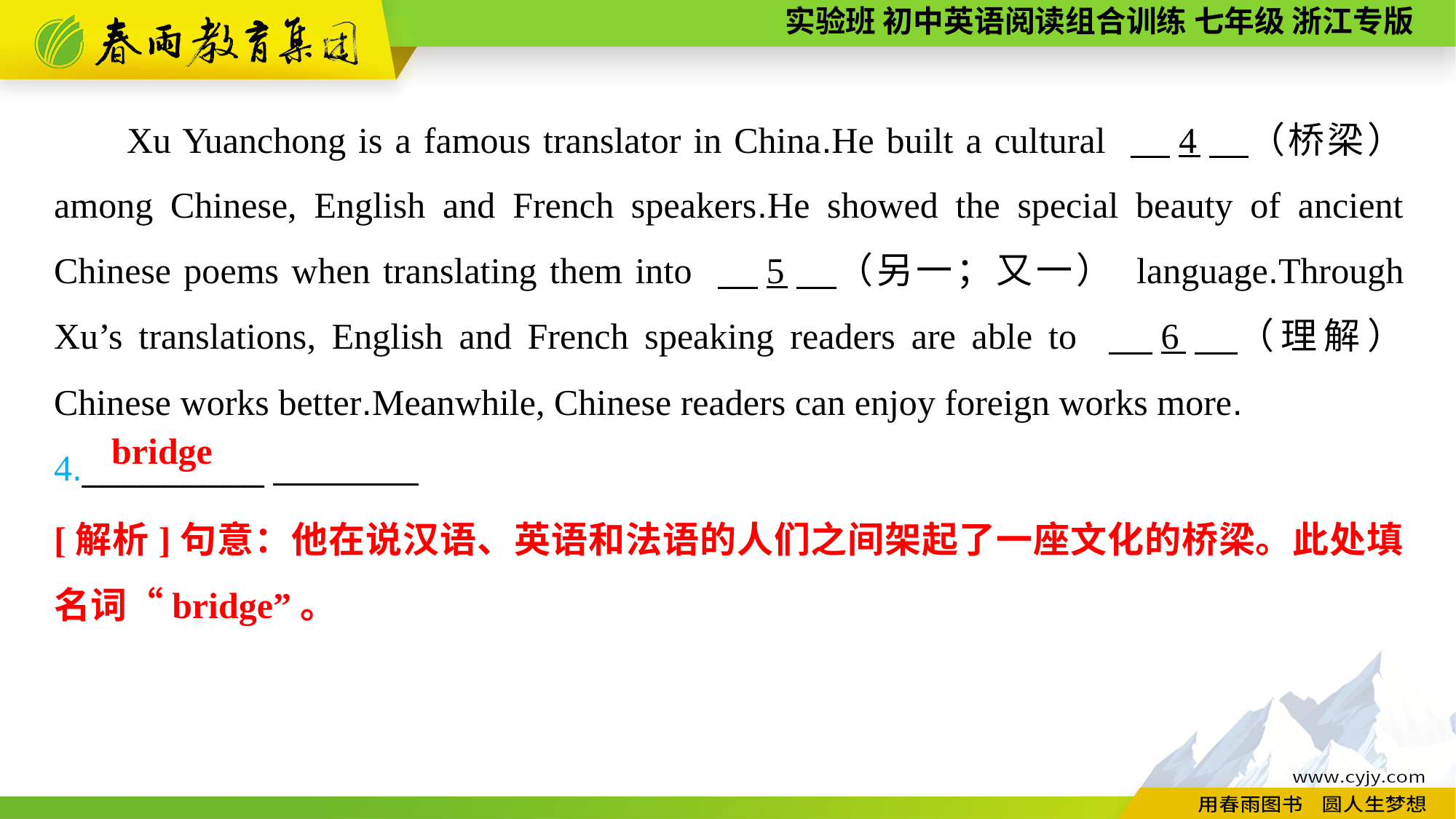

Xu Yuanchong is a famous translator in China.He built a cultural 　4　（桥梁） among Chinese, English and French speakers.He showed the special beauty of ancient Chinese poems when translating them into 　5　（另一；又一） language.Through Xu’s translations, English and French speaking readers are able to 　6　（理解） Chinese works better.Meanwhile, Chinese readers can enjoy foreign works more.
4._________
bridge
[解析]句意：他在说汉语、英语和法语的人们之间架起了一座文化的桥梁。此处填名词“bridge”。